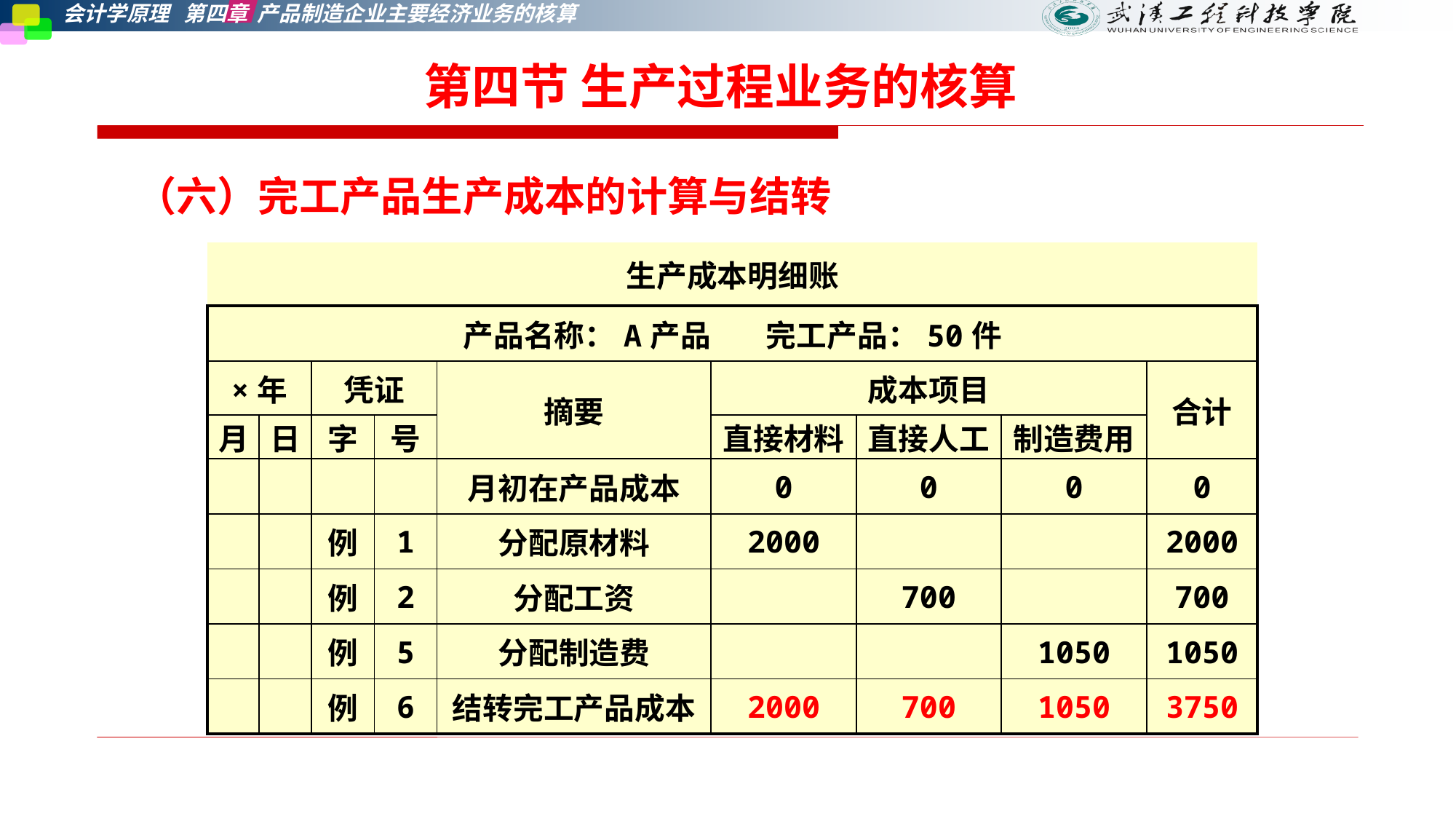

# 第四节 生产过程业务的核算
（六）完工产品生产成本的计算与结转
| 生产成本明细账 |  |  |  |  |  |  |  |  |
| --- | --- | --- | --- | --- | --- | --- | --- | --- |
| 产品名称：A产品 完工产品：50件 |  |  |  |  |  |  |  |  |
| ×年 |  | 凭证 |  | 摘要 | 成本项目 |  |  | 合计 |
| 月 | 日 | 字 | 号 |  | 直接材料 | 直接人工 | 制造费用 |  |
|  |  |  |  | 月初在产品成本 | 0 | 0 | 0 | 0 |
|  |  | 例 | 1 | 分配原材料 | 2000 |  |  | 2000 |
|  |  | 例 | 2 | 分配工资 |  | 700 |  | 700 |
|  |  | 例 | 5 | 分配制造费 |  |  | 1050 | 1050 |
|  |  | 例 | 6 | 结转完工产品成本 | 2000 | 700 | 1050 | 3750 |